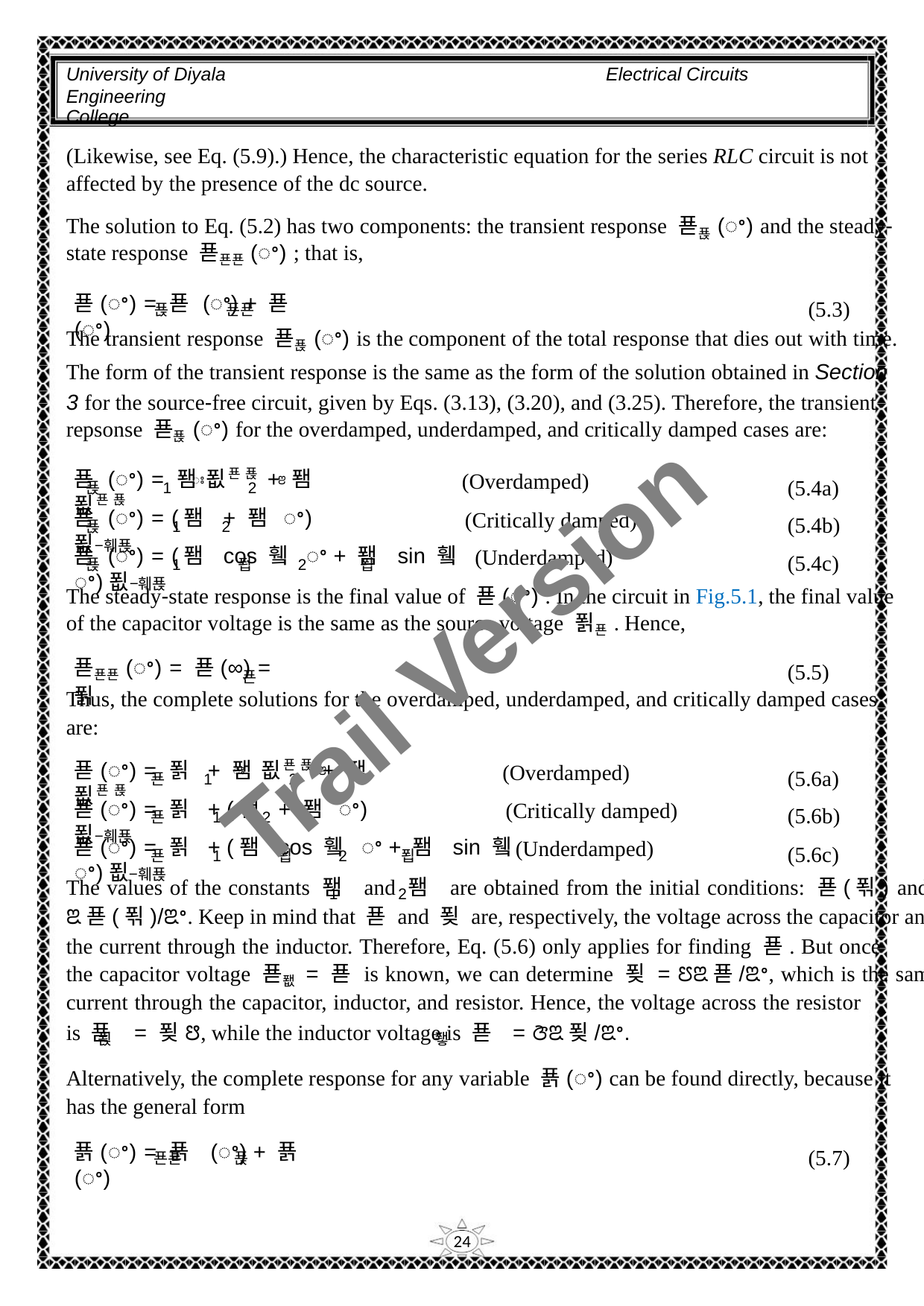

University of Diyala
Engineering College
Electrical Circuits
(Likewise, see Eq. (5.9).) Hence, the characteristic equation for the series RLC circuit is not
affected by the presence of the dc source.
The solution to Eq. (5.2) has two components: the transient response 푣푡(ꢀ) and the steady‐
state response 푣푠푠(ꢀ) ; that is,
푣(ꢀ) = 푣 (ꢀ) + 푣 (ꢀ)
(5.3)
푡
푠푠
The transient response 푣푡(ꢀ) is the component of the total response that dies out with time.
The form of the transient response is the same as the form of the solution obtained in Section
3 for the source‐free circuit, given by Eqs. (3.13), (3.20), and (3.25). Therefore, the transient
repsonse 푣푡(ꢀ) for the overdamped, underdamped, and critically damped cases are:
푣 (ꢀ) = 퐴 푒푠 푡 + 퐴 푒푠 푡
(Overdamped)
ꢁ
ꢂ
(5.4a)
(5.4b)
(5.4c)
푡
1
2
푣 (ꢀ) = (퐴 + 퐴 ꢀ)푒−훼푡
(Critically damped)
(Underdamped)
푡
1
2
푣 (ꢀ) = (퐴 cos 휔 ꢀ + 퐴 sin 휔 ꢀ)푒−훼푡
푡
1
푑
2
푑
The steady‐state response is the final value of 푣(ꢀ) . In the circuit in Fig.5.1, the final value
of the capacitor voltage is the same as the source voltage 푉푠. Hence,
Trail Version
Trail Version
Trail Version
Trail Version
Trail Version
Trail Version
Trail Version
Trail Version
Trail Version
Trail Version
Trail Version
Trail Version
Trail Version
푣푠푠(ꢀ) = 푣(∞) = 푉
(5.5)
푠
Thus, the complete solutions for the overdamped, underdamped, and critically damped cases
are:
푣(ꢀ) = 푉 + 퐴 푒푠 푡 + 퐴 푒푠 푡
(Overdamped)
ꢁ
ꢂ
(5.6a)
(5.6b)
(5.6c)
푠
1
2
푣(ꢀ) = 푉 + (퐴 + 퐴 ꢀ)푒−훼푡
(Critically damped)
(Underdamped)
푠
1
2
푣(ꢀ) = 푉 + (퐴 cos 휔 ꢀ + 퐴 sin 휔 ꢀ)푒−훼푡
푠
1
푑
2
푑
The values of the constants 퐴 and 퐴 are obtained from the initial conditions: 푣(푂) and
1
2
ꢃ푣(푂)/ꢃꢀ. Keep in mind that 푣 and 푖 are, respectively, the voltage across the capacitor and
the current through the inductor. Therefore, Eq. (5.6) only applies for finding 푣. But once
the capacitor voltage 푣퐶 = 푣 is known, we can determine 푖 = ꢄꢃ푣/ꢃꢀ, which is the same
current through the capacitor, inductor, and resistor. Hence, the voltage across the resistor
is 푣 = 푖ꢅ, while the inductor voltage is 푣 = ꢆꢃ푖/ꢃꢀ.
푅
퐿
Alternatively, the complete response for any variable 푥(ꢀ) can be found directly, because it
has the general form
푥(ꢀ) = 푥 (ꢀ) + 푥 (ꢀ)
(5.7)
푠푠
푡
24